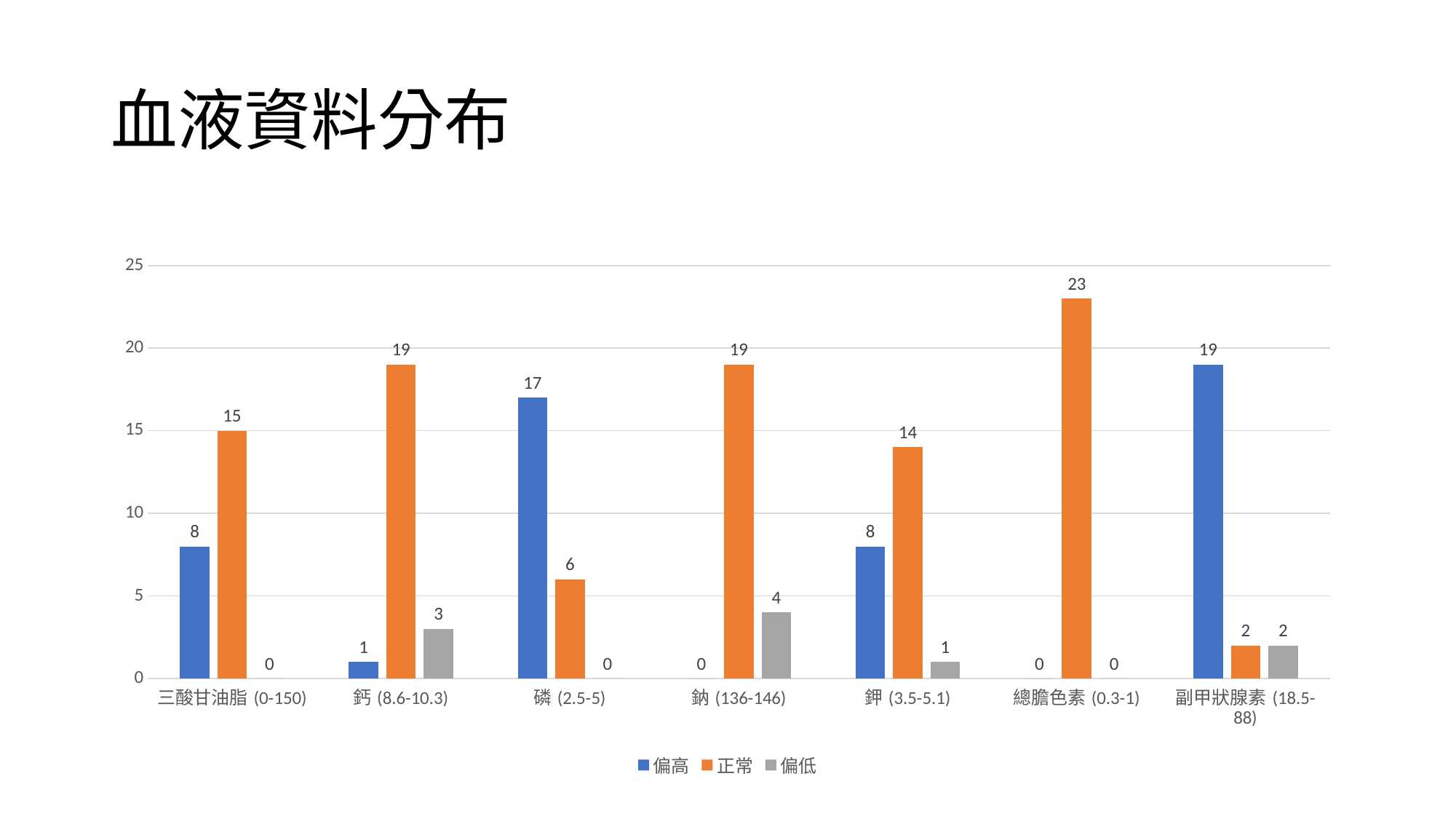

# 血液資料分布

### Chart

| Category | 偏高 | 正常 | 偏低 |
|---|---|---|---|
| 三酸甘油脂(0-150) | 8.0 | 15.0 | 0.0 |
| 鈣(8.6-10.3) | 1.0 | 19.0 | 3.0 |
| 磷(2.5-5) | 17.0 | 6.0 | 0.0 |
| 鈉(136-146) | 0.0 | 19.0 | 4.0 |
| 鉀(3.5-5.1) | 8.0 | 14.0 | 1.0 |
| 總膽色素(0.3-1) | 0.0 | 23.0 | 0.0 |
| 副甲狀腺素(18.5-88) | 19.0 | 2.0 | 2.0 |